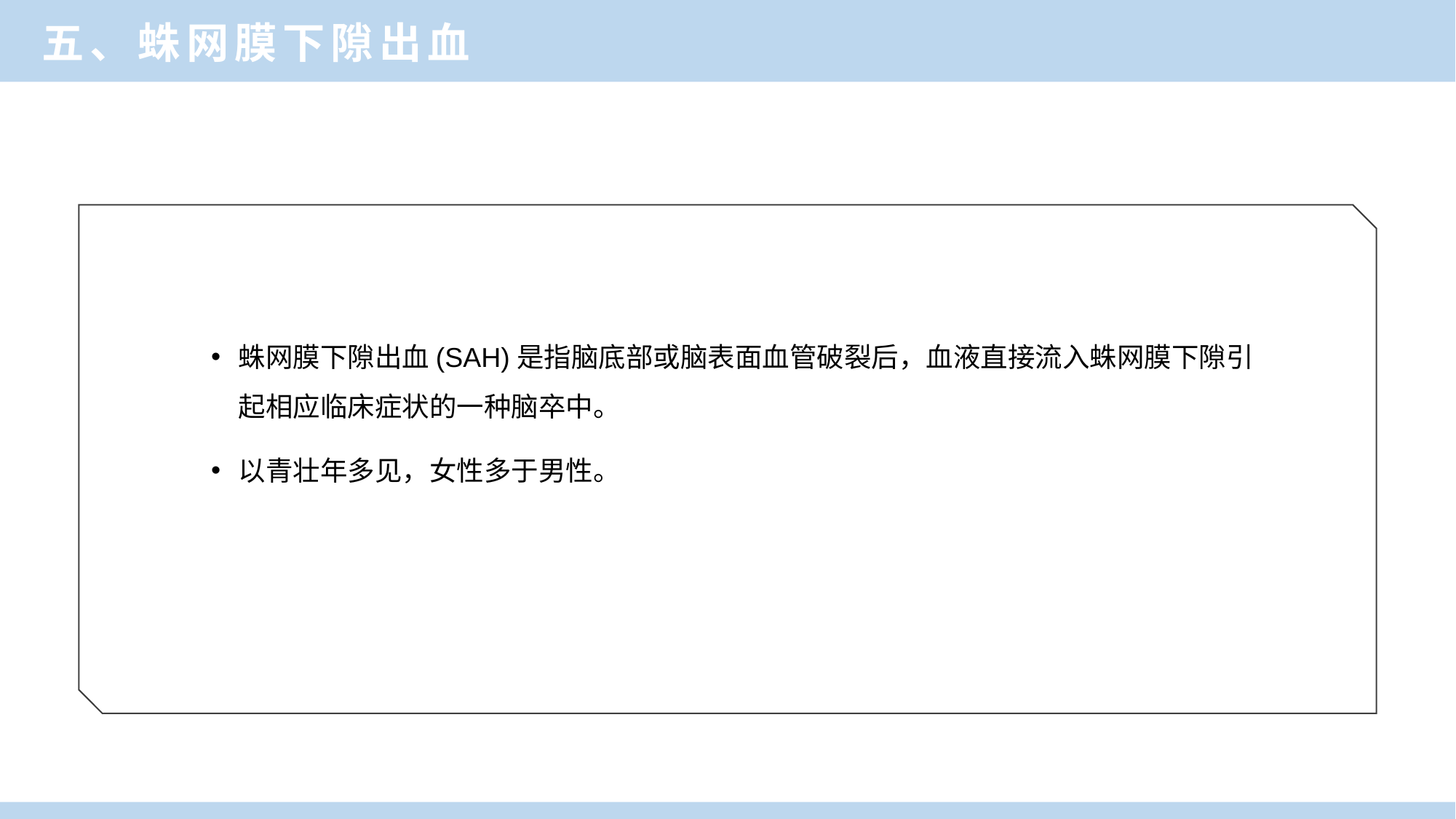

五、蛛网膜下隙出血

蛛网膜下隙出血(SAH)是指脑底部或脑表面血管破裂后，血液直接流入蛛网膜下隙引起相应临床症状的一种脑卒中。
以青壮年多见，女性多于男性。